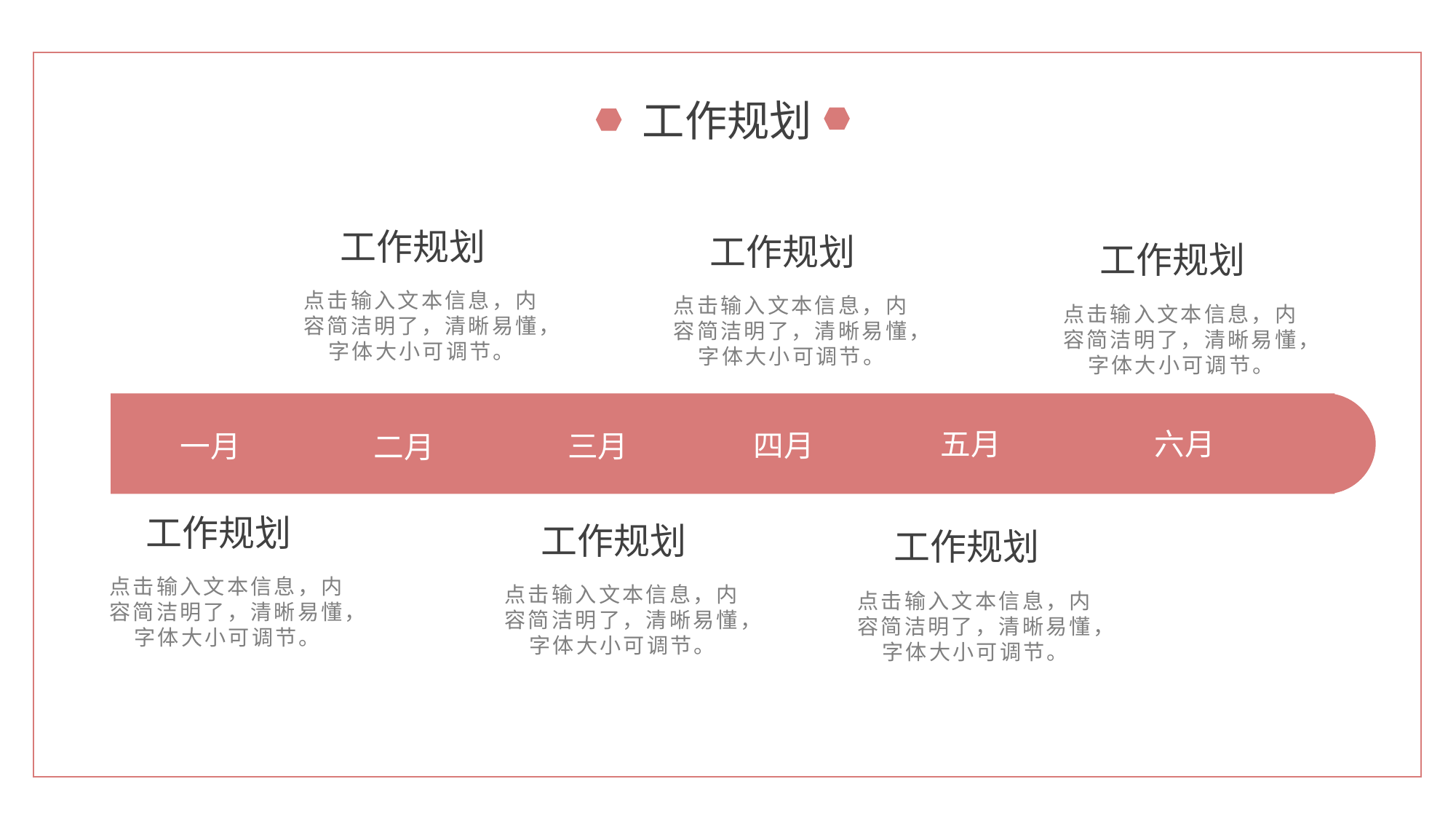

工作规划

工作规划
工作规划
工作规划
点击输入文本信息，内容简洁明了，清晰易懂，字体大小可调节。
点击输入文本信息，内容简洁明了，清晰易懂，字体大小可调节。
点击输入文本信息，内容简洁明了，清晰易懂，字体大小可调节。

五月
六月
四月
一月
三月
二月
工作规划
工作规划
工作规划
点击输入文本信息，内容简洁明了，清晰易懂，字体大小可调节。
点击输入文本信息，内容简洁明了，清晰易懂，字体大小可调节。
点击输入文本信息，内容简洁明了，清晰易懂，字体大小可调节。